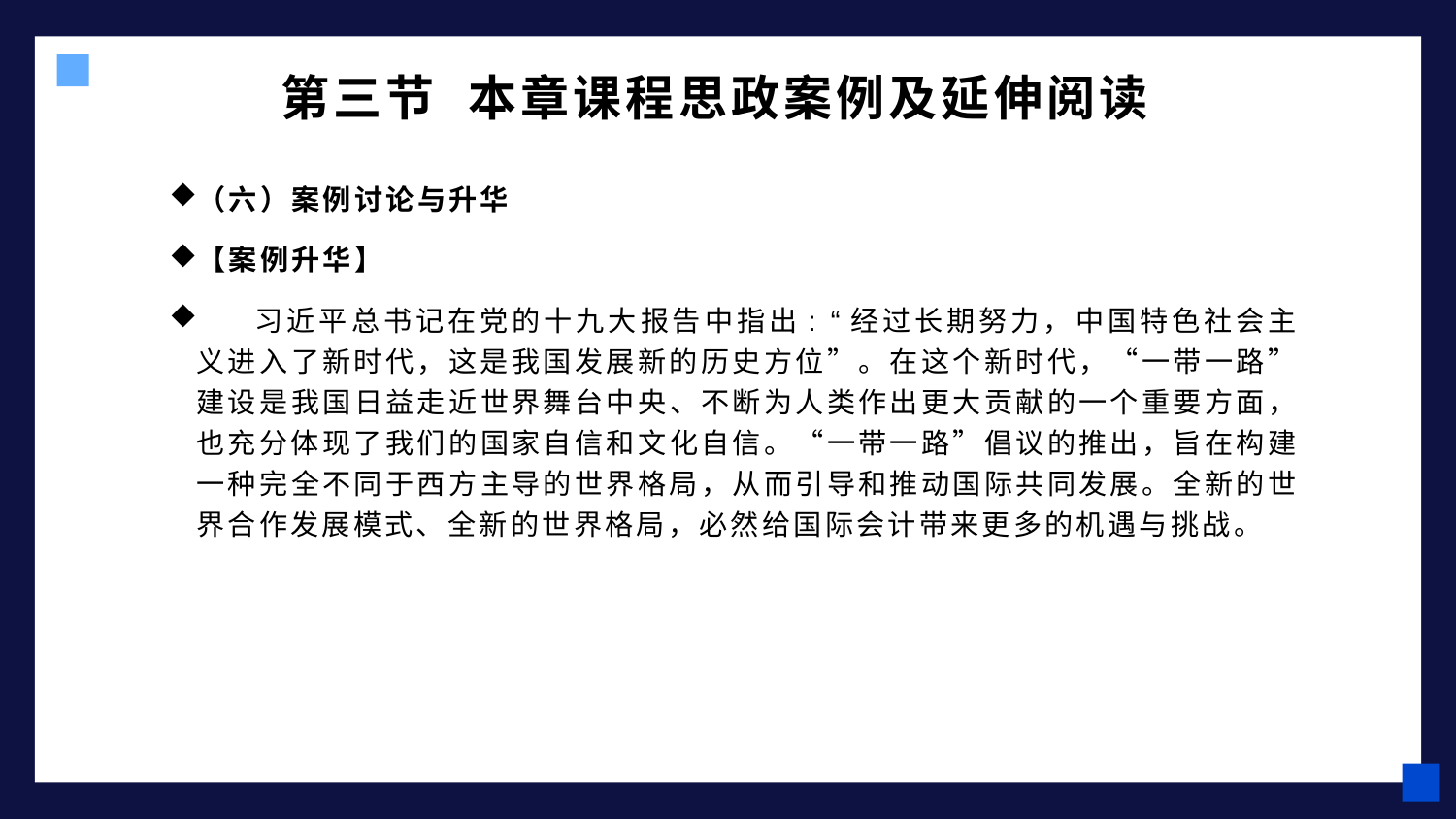

# 第三节  本章课程思政案例及延伸阅读
（六）案例讨论与升华
【案例升华】
     习近平总书记在党的十九大报告中指出: “经过长期努力，中国特色社会主义进入了新时代，这是我国发展新的历史方位”。在这个新时代，“一带一路”建设是我国日益走近世界舞台中央、不断为人类作出更大贡献的一个重要方面，也充分体现了我们的国家自信和文化自信。“一带一路”倡议的推出，旨在构建一种完全不同于西方主导的世界格局，从而引导和推动国际共同发展。全新的世界合作发展模式、全新的世界格局，必然给国际会计带来更多的机遇与挑战。